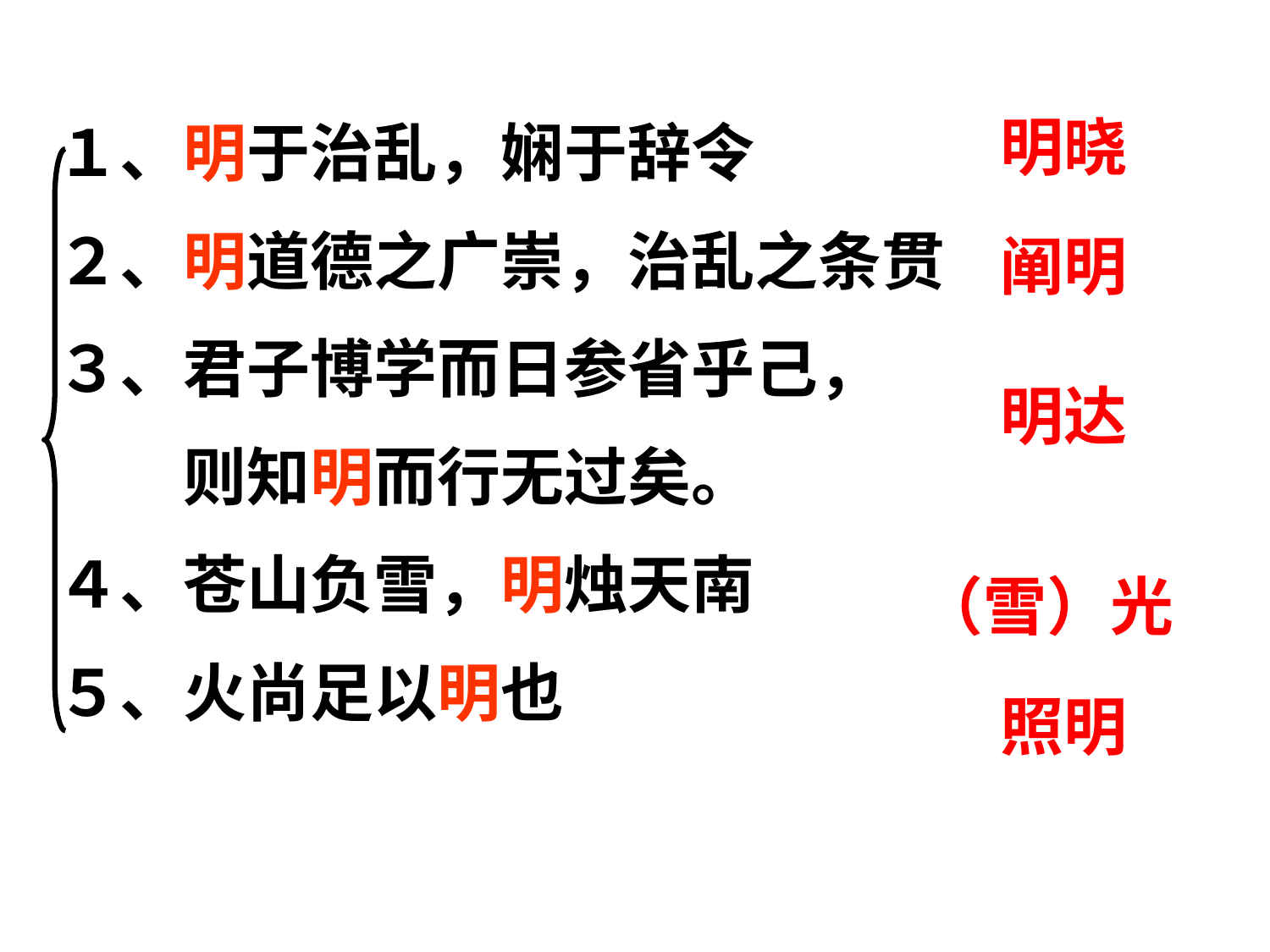

明晓
１、明于治乱，娴于辞令
２、明道德之广崇，治乱之条贯
３、君子博学而日参省乎己，
　　则知明而行无过矣。
４、苍山负雪，明烛天南
５、火尚足以明也

阐明
明达
（雪）光
照明